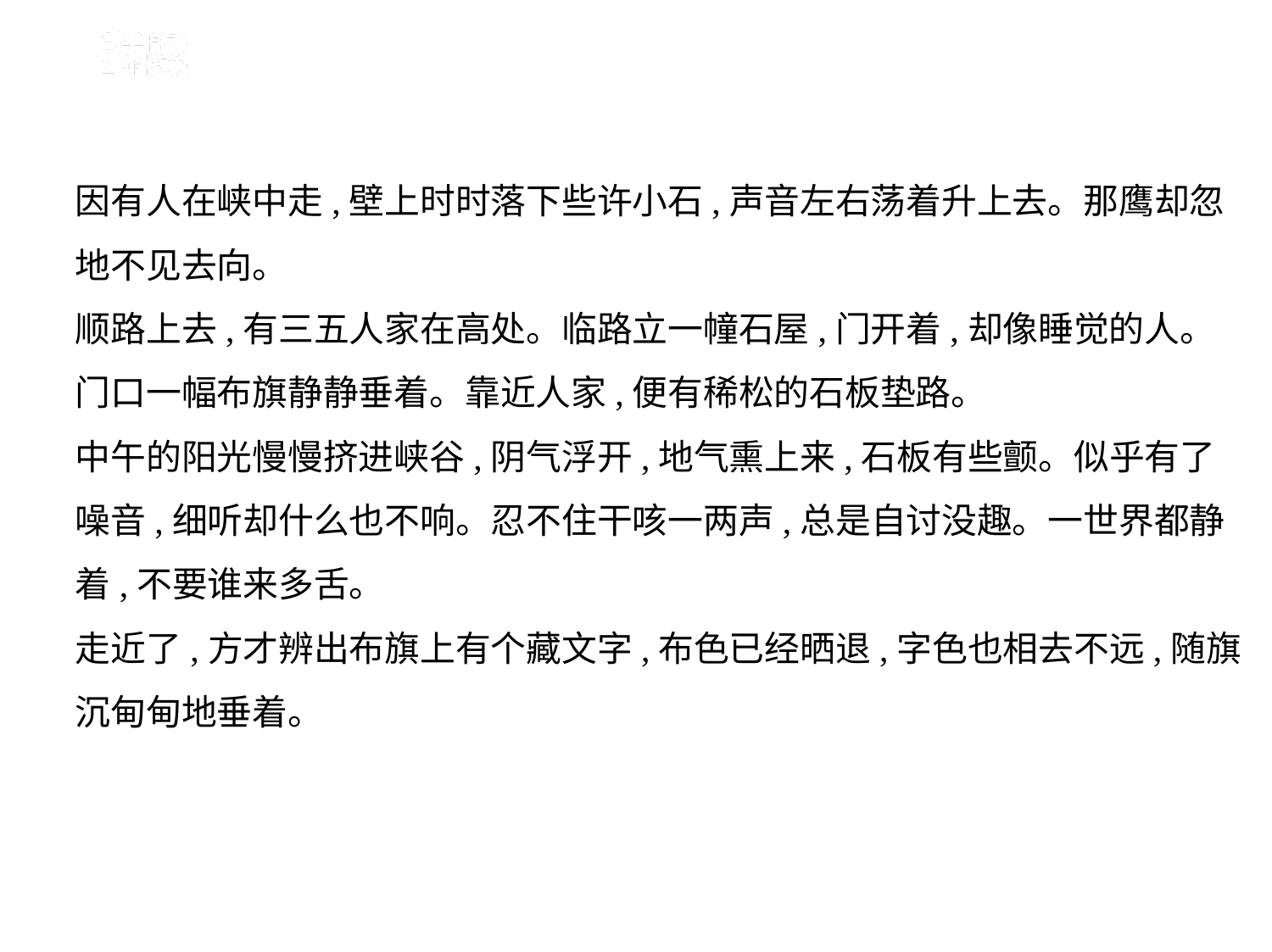

因有人在峡中走,壁上时时落下些许小石,声音左右荡着升上去。那鹰却忽
地不见去向。
顺路上去,有三五人家在高处。临路立一幢石屋,门开着,却像睡觉的人。
门口一幅布旗静静垂着。靠近人家,便有稀松的石板垫路。
中午的阳光慢慢挤进峡谷,阴气浮开,地气熏上来,石板有些颤。似乎有了
噪音,细听却什么也不响。忍不住干咳一两声,总是自讨没趣。一世界都静
着,不要谁来多舌。
走近了,方才辨出布旗上有个藏文字,布色已经晒退,字色也相去不远,随旗
沉甸甸地垂着。